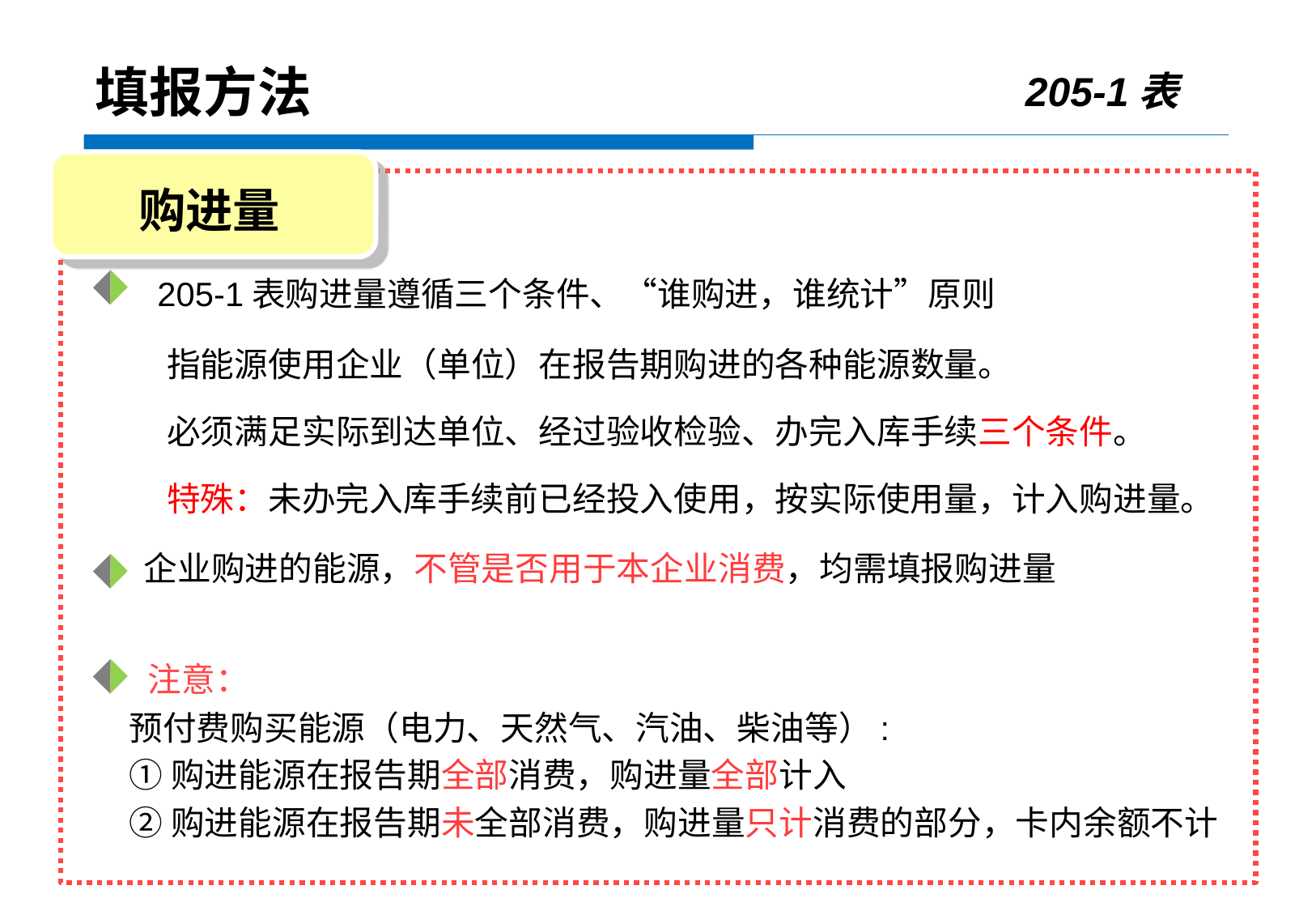

205-1表
填报方法

购进量

 205-1表购进量遵循三个条件、“谁购进，谁统计”原则
    指能源使用企业（单位）在报告期购进的各种能源数量。
    必须满足实际到达单位、经过验收检验、办完入库手续三个条件。
    特殊：未办完入库手续前已经投入使用，按实际使用量，计入购进量。

企业购进的能源，不管是否用于本企业消费，均需填报购进量

 注意：
预付费购买能源（电力、天然气、汽油、柴油等）:
①购进能源在报告期全部消费，购进量全部计入
②购进能源在报告期未全部消费，购进量只计消费的部分，卡内余额不计